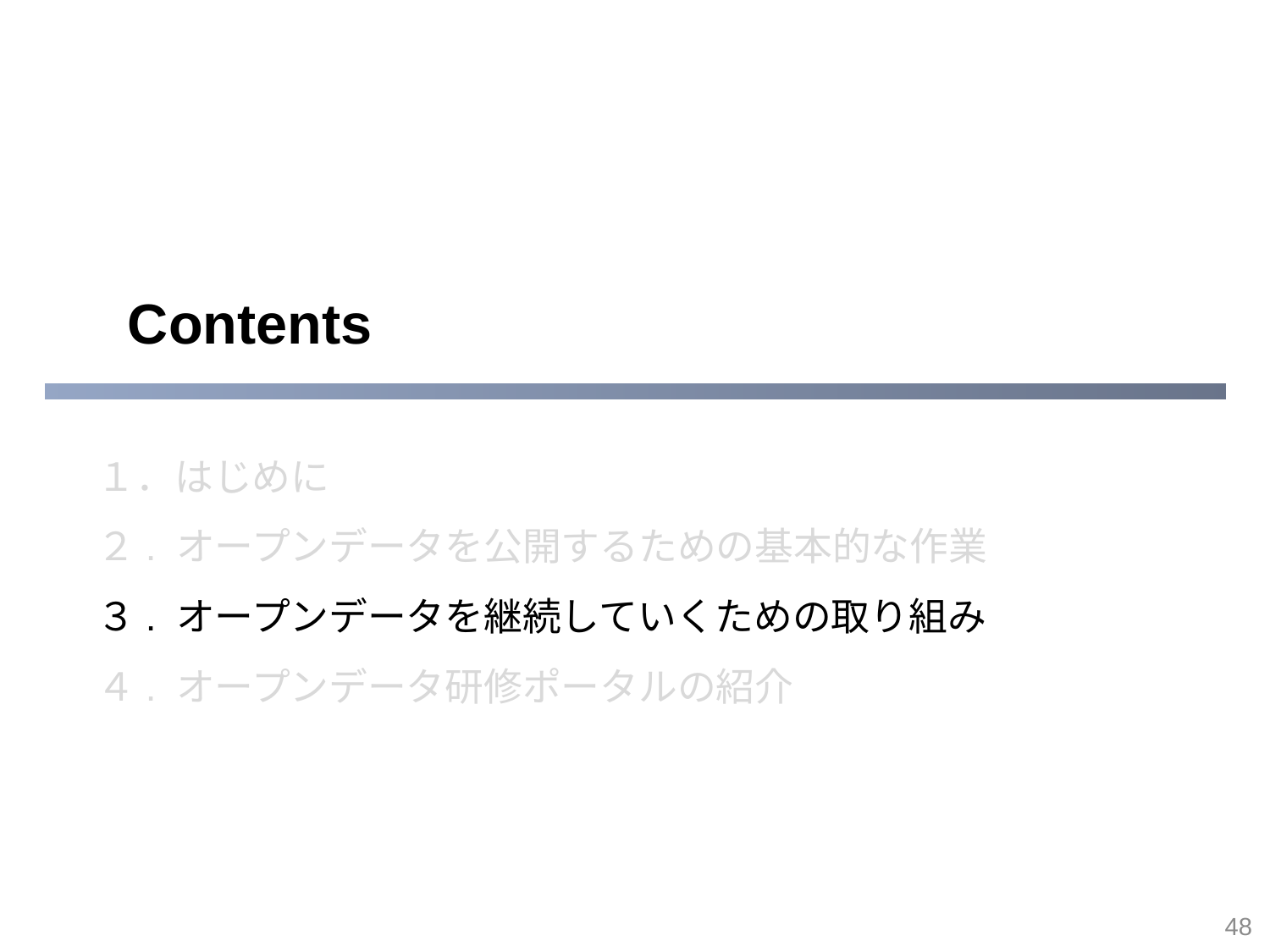

１．はじめに
２. オープンデータを公開するための基本的な作業
３. オープンデータを継続していくための取り組み
４. オープンデータ研修ポータルの紹介
48